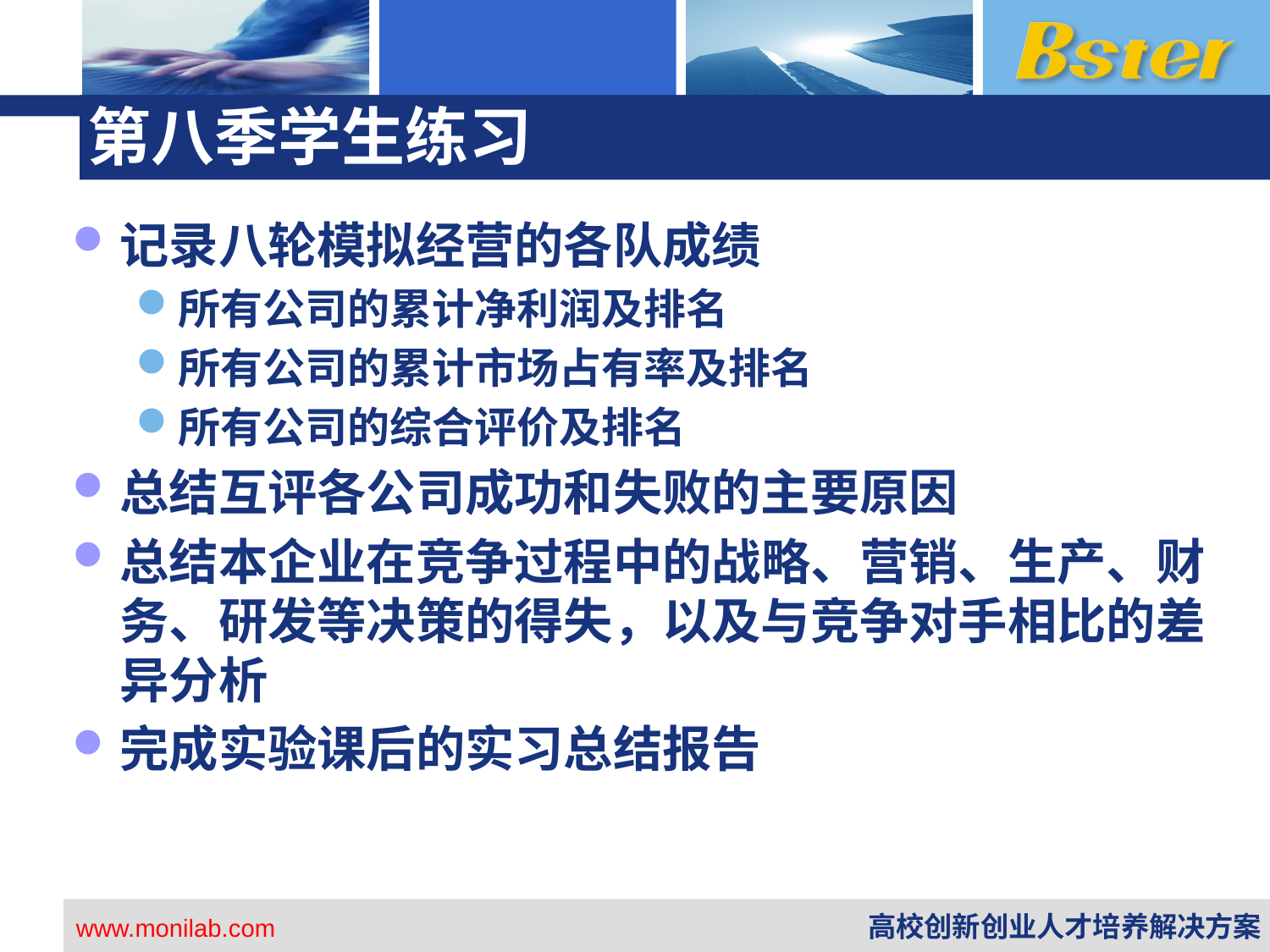

# 第八季学生练习
记录八轮模拟经营的各队成绩
所有公司的累计净利润及排名
所有公司的累计市场占有率及排名
所有公司的综合评价及排名
总结互评各公司成功和失败的主要原因
总结本企业在竞争过程中的战略、营销、生产、财务、研发等决策的得失，以及与竞争对手相比的差异分析
完成实验课后的实习总结报告